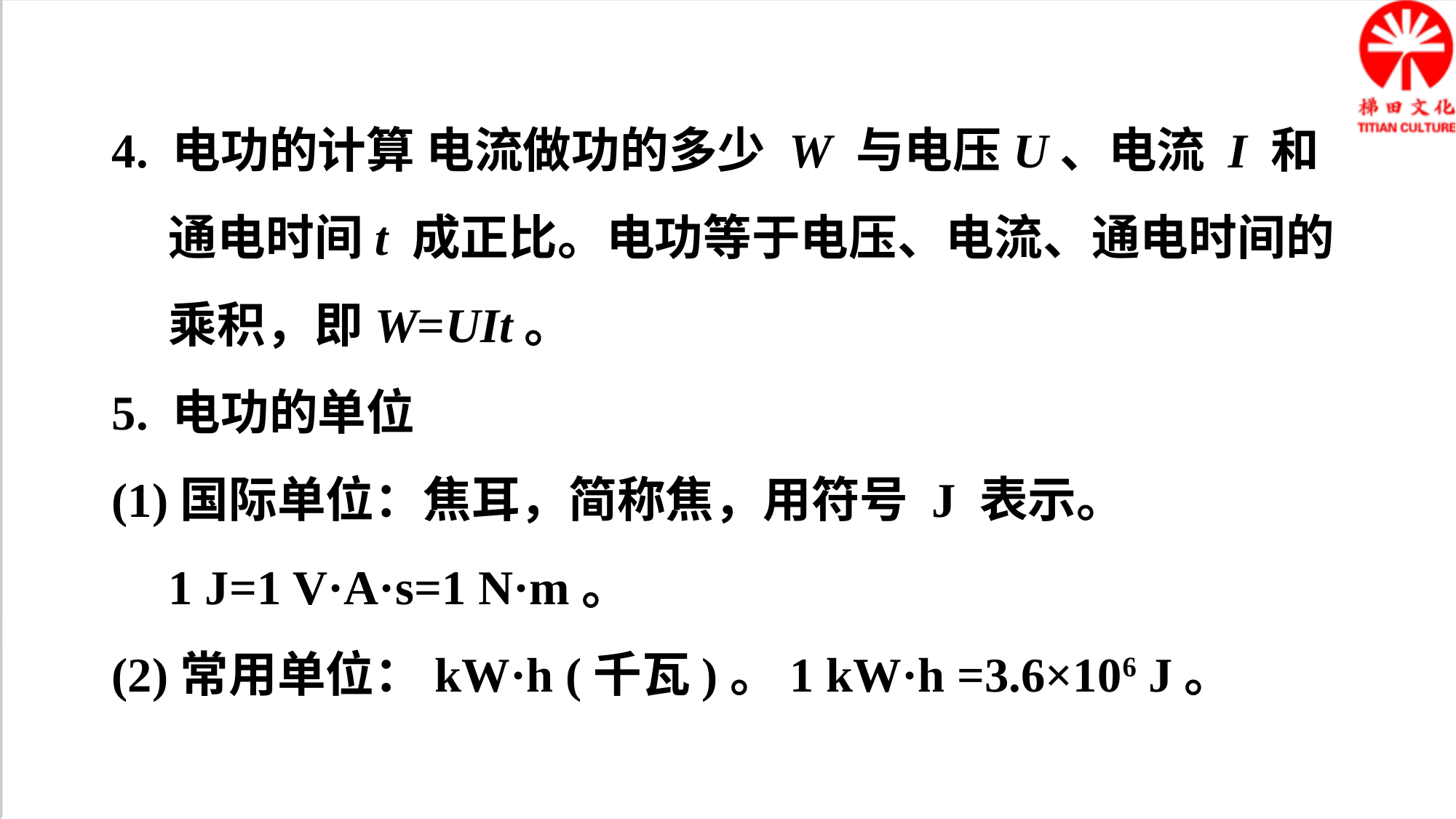

4. 电功的计算 电流做功的多少 W 与电压U、电流 I 和通电时间t 成正比。电功等于电压、电流、通电时间的乘积，即W=UIt。
5. 电功的单位
(1)国际单位：焦耳，简称焦，用符号 J 表示。
1 J=1 V·A·s=1 N·m。
(2)常用单位：kW·h (千瓦)。1 kW·h =3.6×106 J。